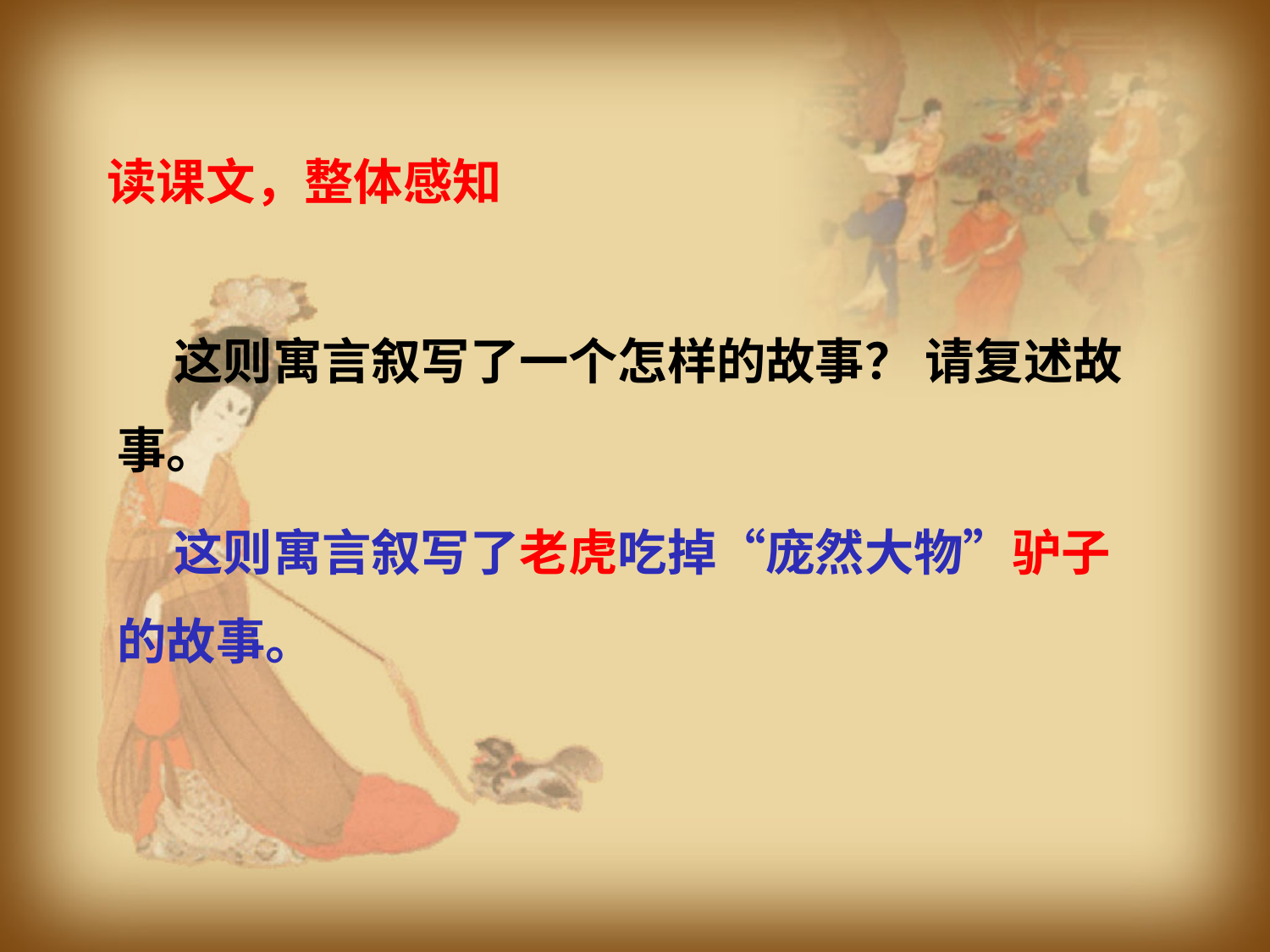

读课文，整体感知
    这则寓言叙写了一个怎样的故事？ 请复述故事。
    这则寓言叙写了老虎吃掉“庞然大物”驴子的故事。